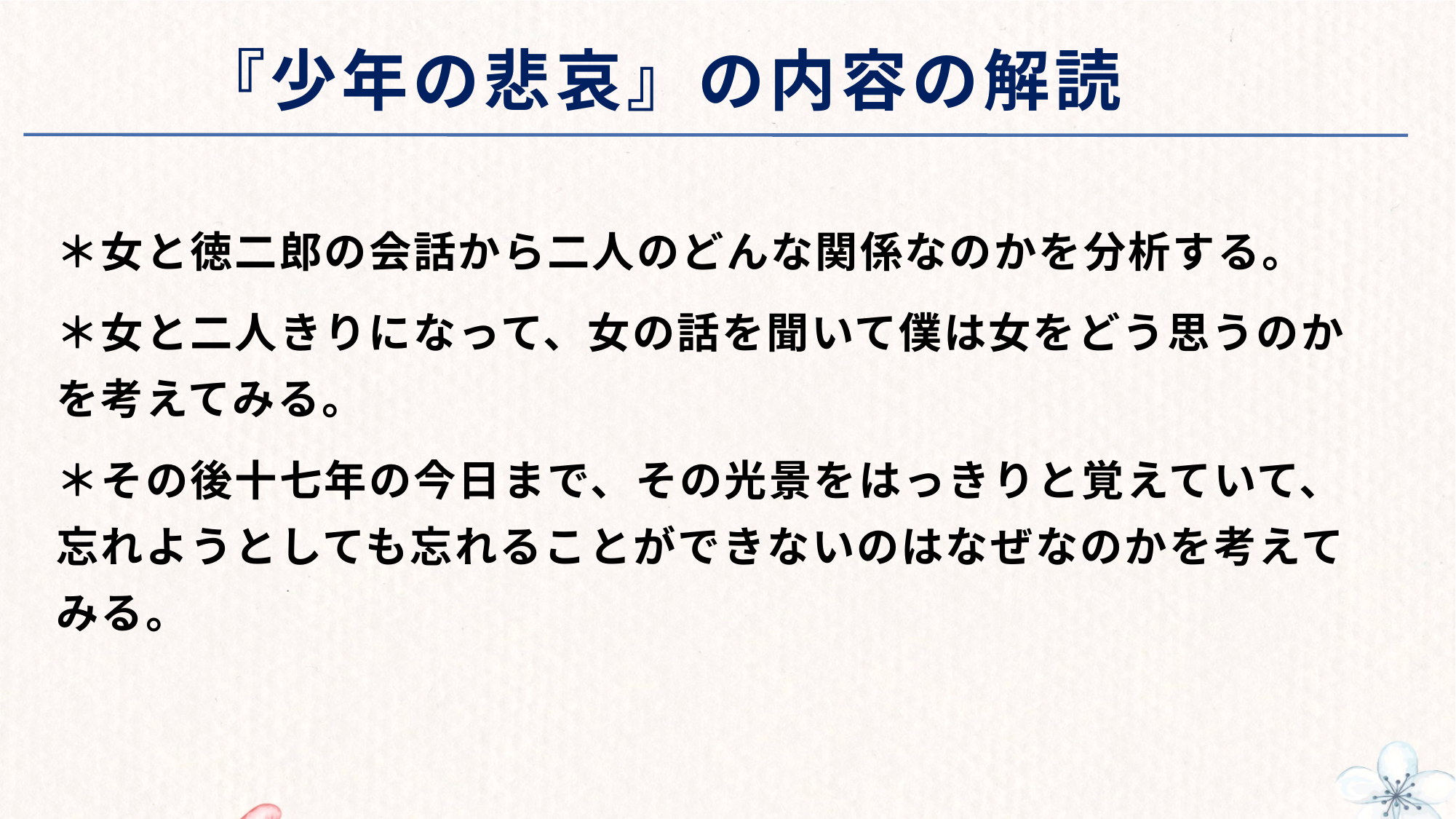

# 『少年の悲哀』の内容の解読
＊女と徳二郎の会話から二人のどんな関係なのかを分析する。
＊女と二人きりになって、女の話を聞いて僕は女をどう思うのかを考えてみる。
＊その後十七年の今日まで、その光景をはっきりと覚えていて、忘れようとしても忘れることができないのはなぜなのかを考えてみる。